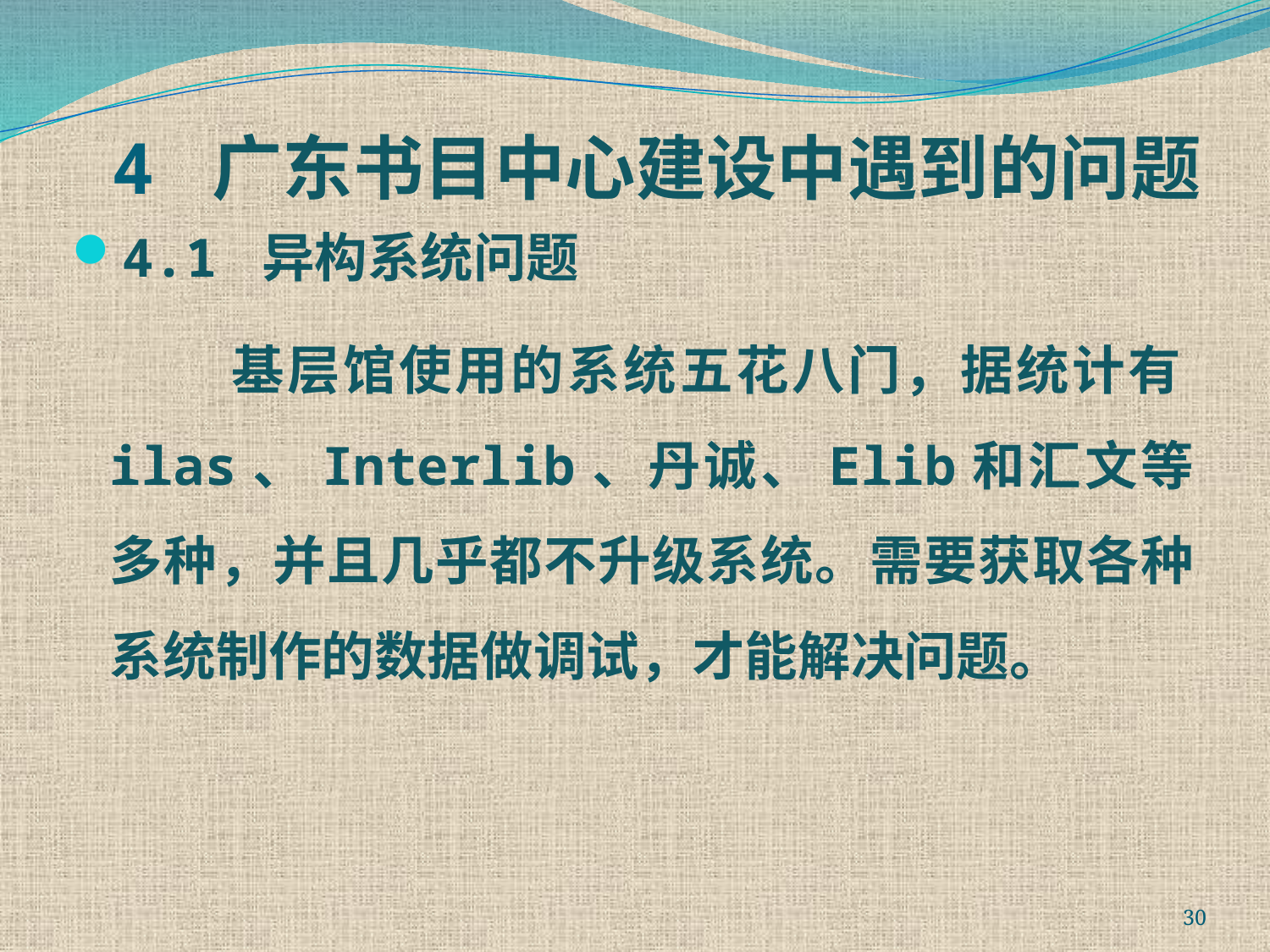

# 4 广东书目中心建设中遇到的问题
4.1 异构系统问题
         基层馆使用的系统五花八门，据统计有ilas、Interlib、丹诚、Elib和汇文等多种，并且几乎都不升级系统。需要获取各种系统制作的数据做调试，才能解决问题。

30